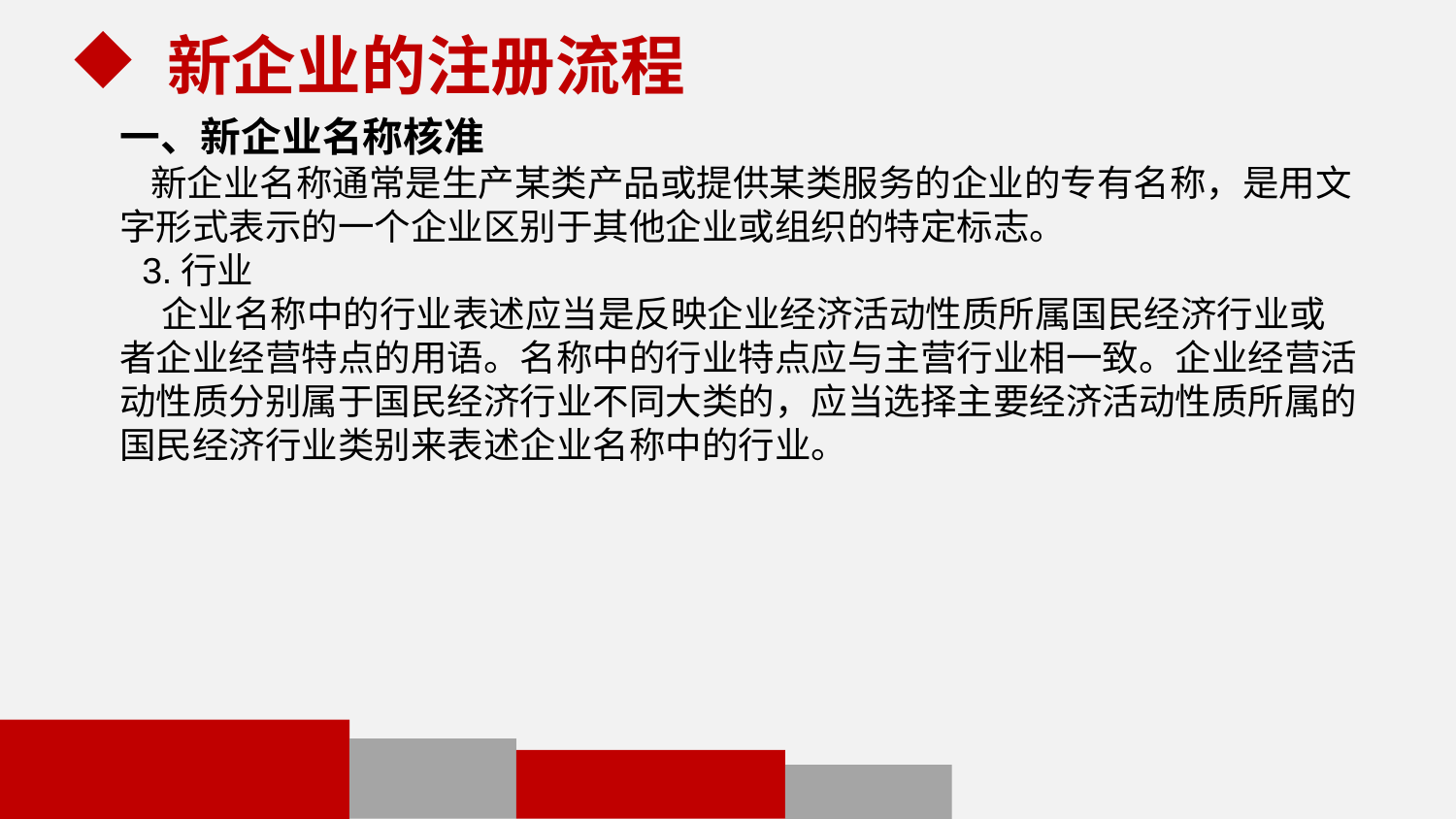

新企业的注册流程
一、新企业名称核准
    新企业名称通常是生产某类产品或提供某类服务的企业的专有名称，是用文字形式表示的一个企业区别于其他企业或组织的特定标志。
    3.行业
    企业名称中的行业表述应当是反映企业经济活动性质所属国民经济行业或者企业经营特点的用语。名称中的行业特点应与主营行业相一致。企业经营活动性质分别属于国民经济行业不同大类的，应当选择主要经济活动性质所属的国民经济行业类别来表述企业名称中的行业。